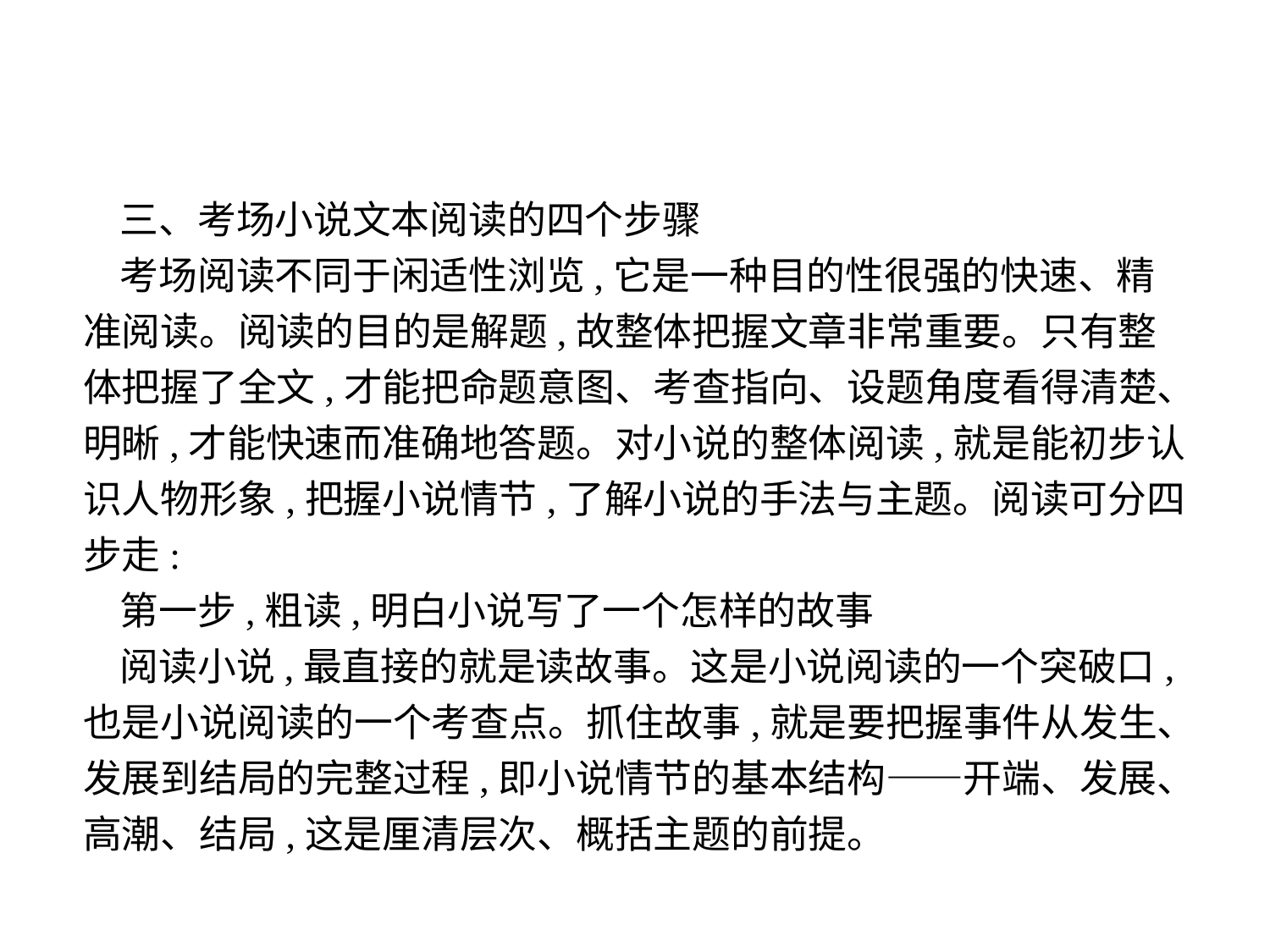

三、考场小说文本阅读的四个步骤
考场阅读不同于闲适性浏览,它是一种目的性很强的快速、精准阅读。阅读的目的是解题,故整体把握文章非常重要。只有整体把握了全文,才能把命题意图、考查指向、设题角度看得清楚、明晰,才能快速而准确地答题。对小说的整体阅读,就是能初步认识人物形象,把握小说情节,了解小说的手法与主题。阅读可分四步走:
第一步,粗读,明白小说写了一个怎样的故事
阅读小说,最直接的就是读故事。这是小说阅读的一个突破口,也是小说阅读的一个考查点。抓住故事,就是要把握事件从发生、发展到结局的完整过程,即小说情节的基本结构——开端、发展、高潮、结局,这是厘清层次、概括主题的前提。
-11-